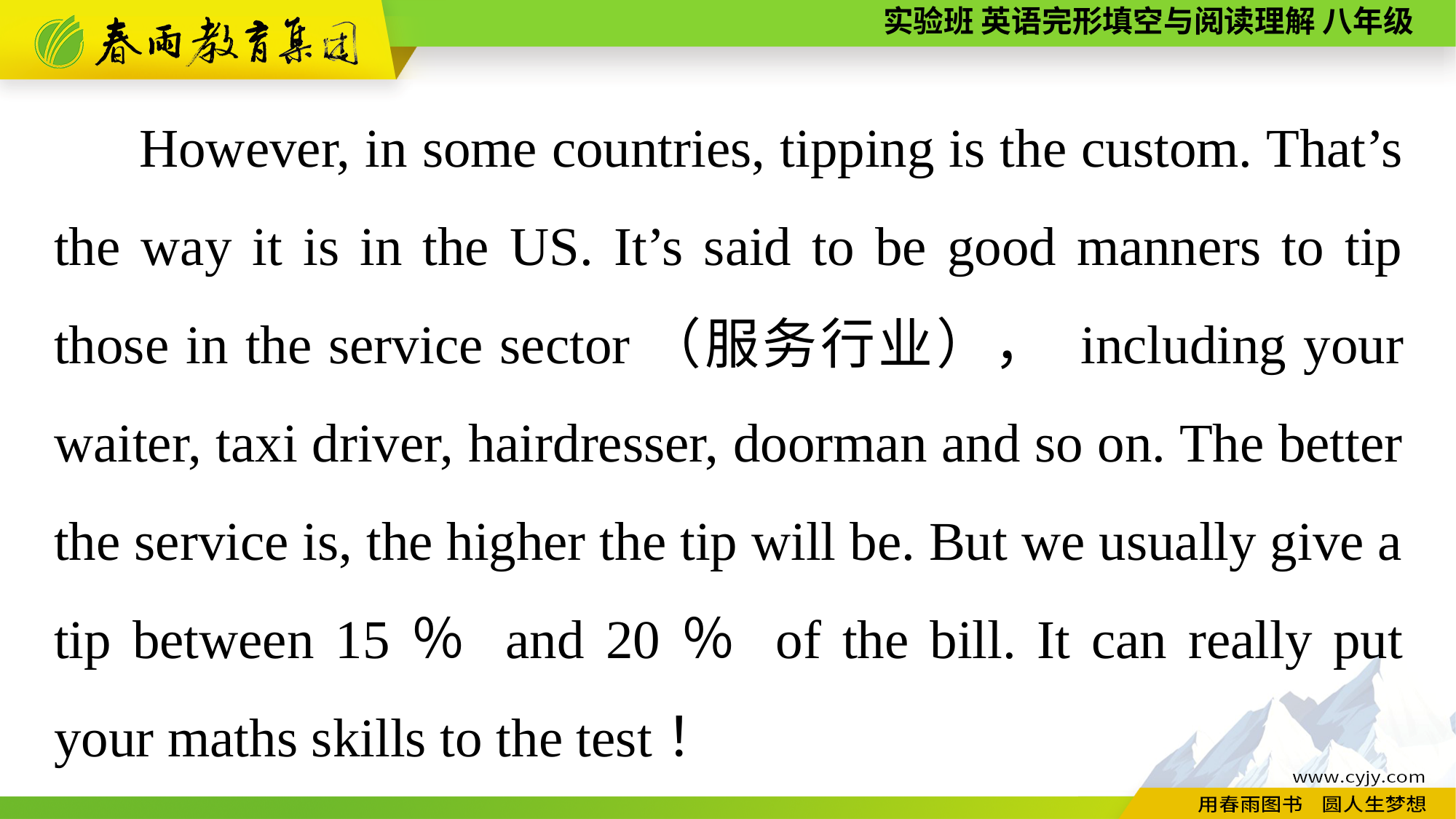

However, in some countries, tipping is the custom. That’s the way it is in the US. It’s said to be good manners to tip those in the service sector（服务行业）， including your waiter, taxi driver, hairdresser, doorman and so on. The better the service is, the higher the tip will be. But we usually give a tip between 15％ and 20％ of the bill. It can really put your maths skills to the test！